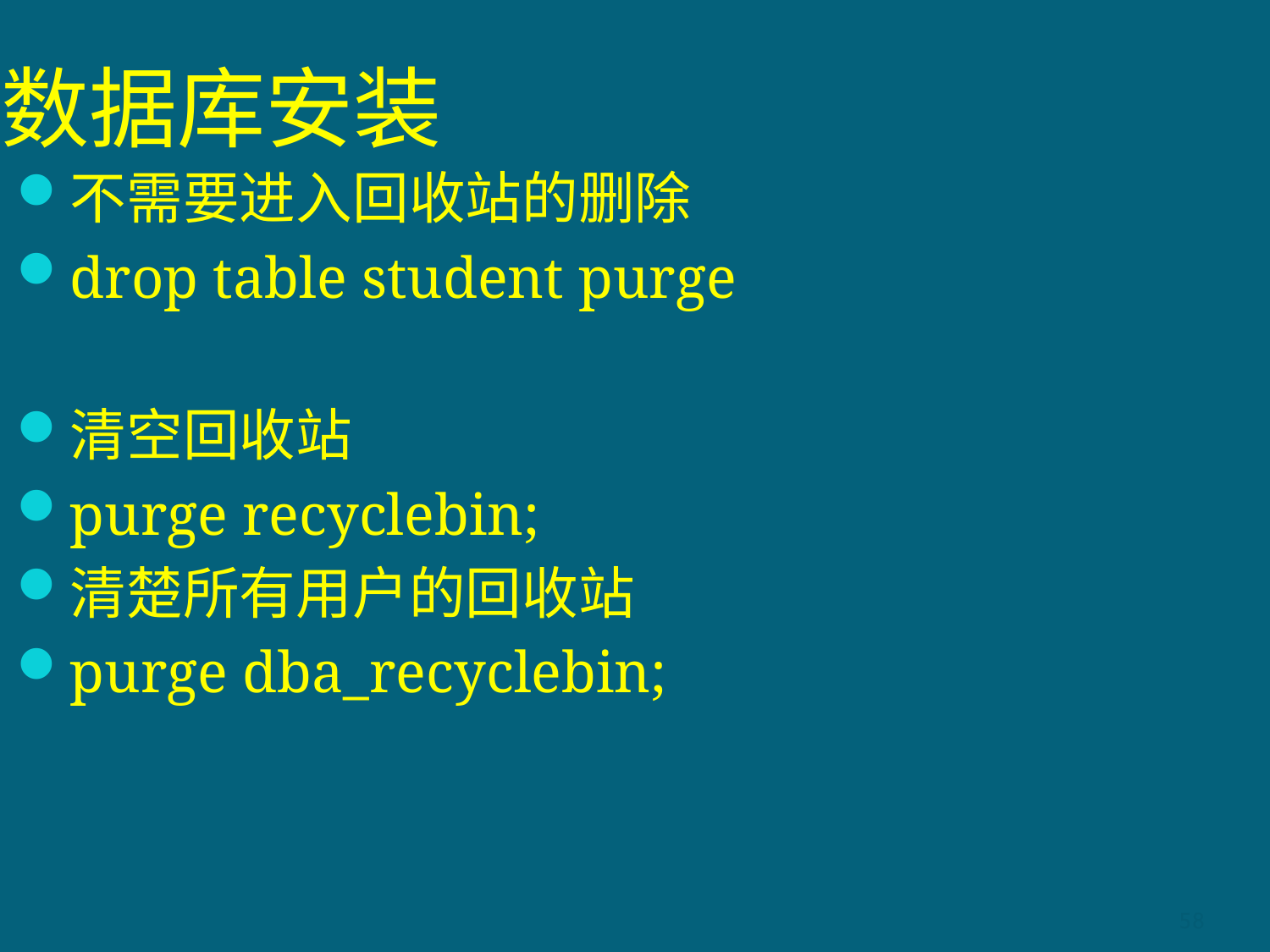

# 数据库安装
不需要进入回收站的删除
drop table student purge

清空回收站
purge recyclebin;
清楚所有用户的回收站
purge dba_recyclebin;
58